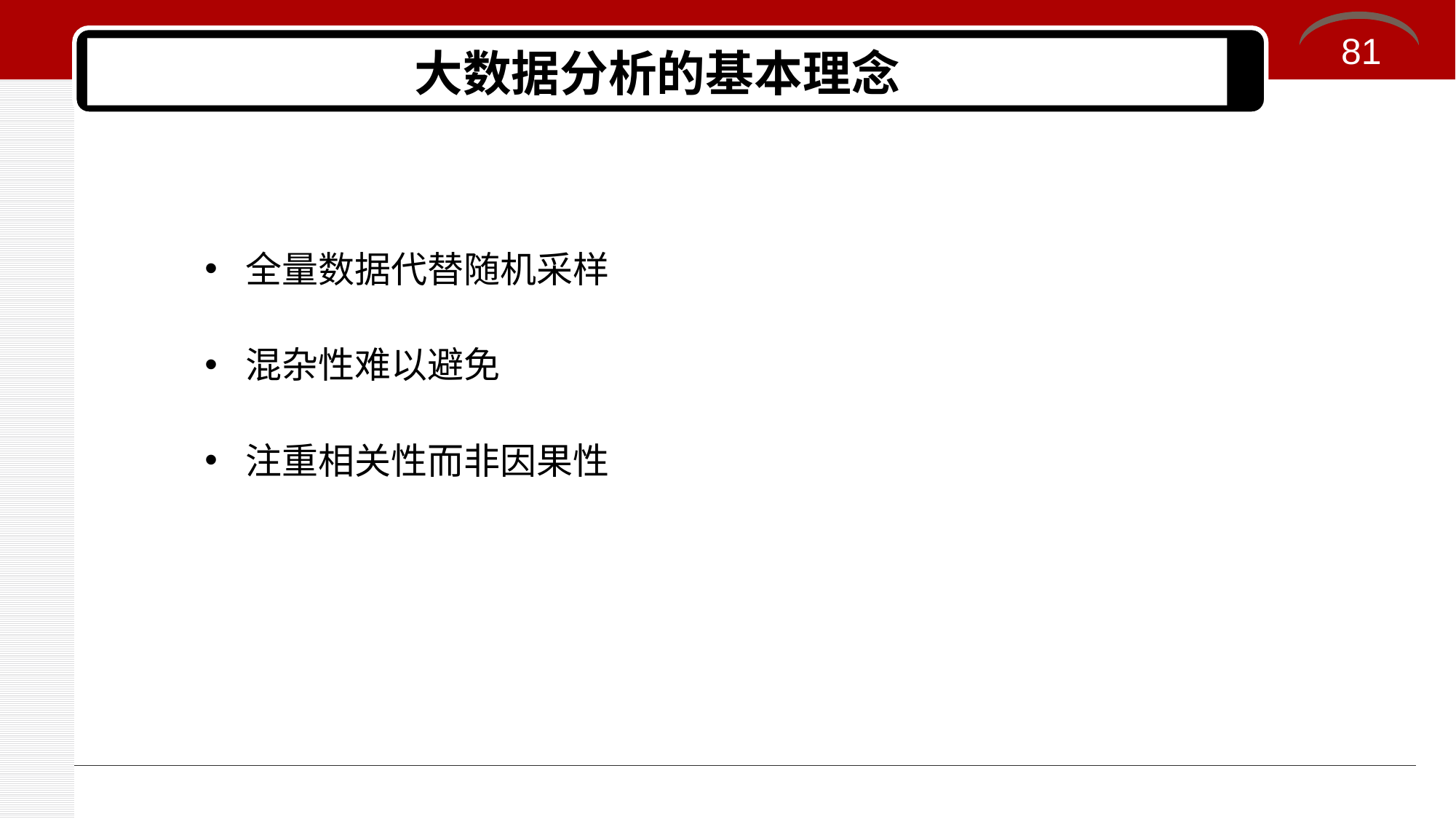

81
# 大数据分析的基本理念
全量数据代替随机采样
混杂性难以避免
注重相关性而非因果性